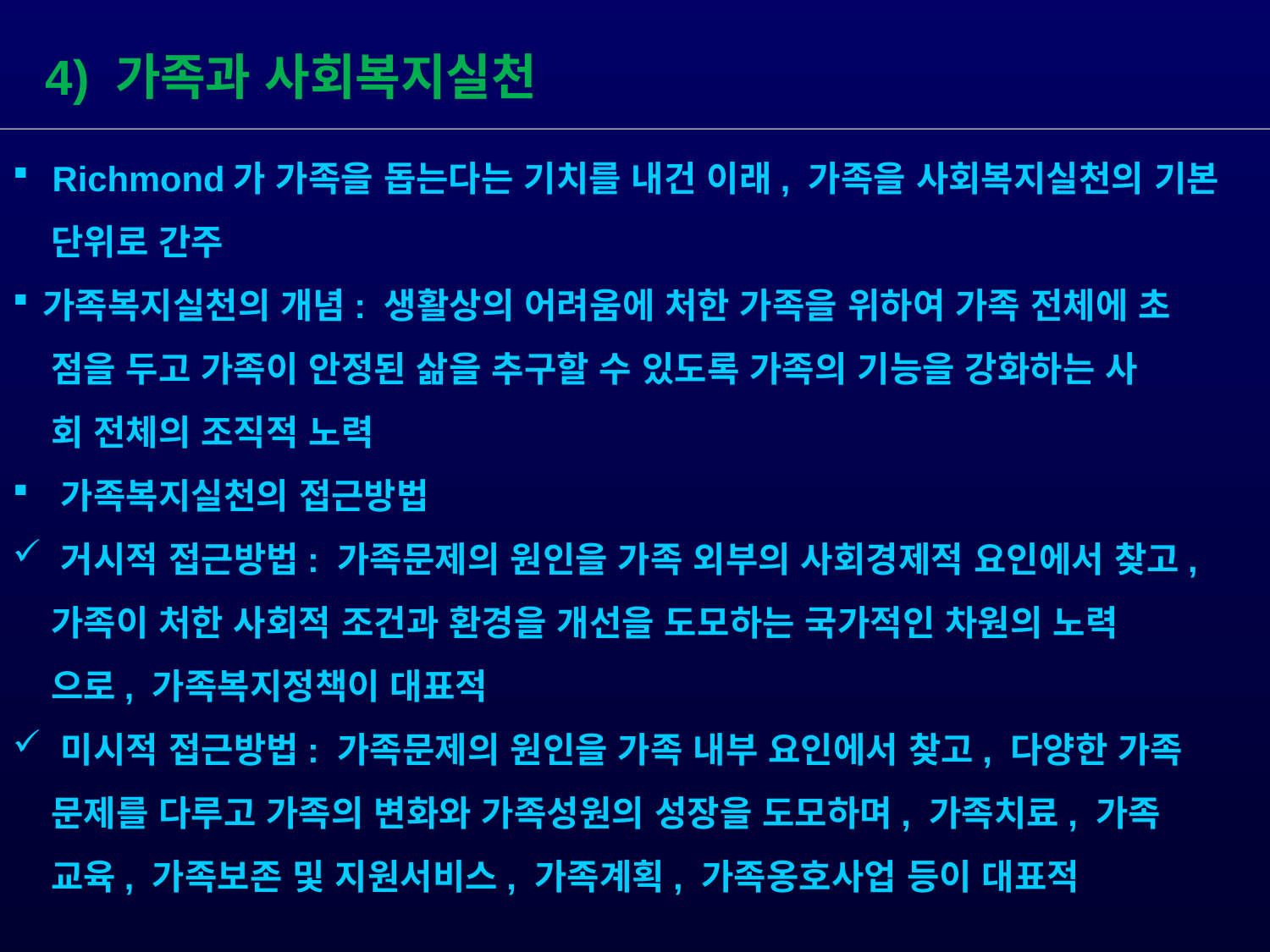

4) 가족과 사회복지실천
 Richmond가 가족을 돕는다는 기치를 내건 이래, 가족을 사회복지실천의 기본
   단위로 간주
가족복지실천의 개념: 생활상의 어려움에 처한 가족을 위하여 가족 전체에 초
   점을 두고 가족이 안정된 삶을 추구할 수 있도록 가족의 기능을 강화하는 사
   회 전체의 조직적 노력
 가족복지실천의 접근방법
 거시적 접근방법: 가족문제의 원인을 가족 외부의 사회경제적 요인에서 찾고,
   가족이 처한 사회적 조건과 환경을 개선을 도모하는 국가적인 차원의 노력
   으로, 가족복지정책이 대표적
 미시적 접근방법: 가족문제의 원인을 가족 내부 요인에서 찾고, 다양한 가족
   문제를 다루고 가족의 변화와 가족성원의 성장을 도모하며, 가족치료, 가족
   교육, 가족보존 및 지원서비스, 가족계획, 가족옹호사업 등이 대표적